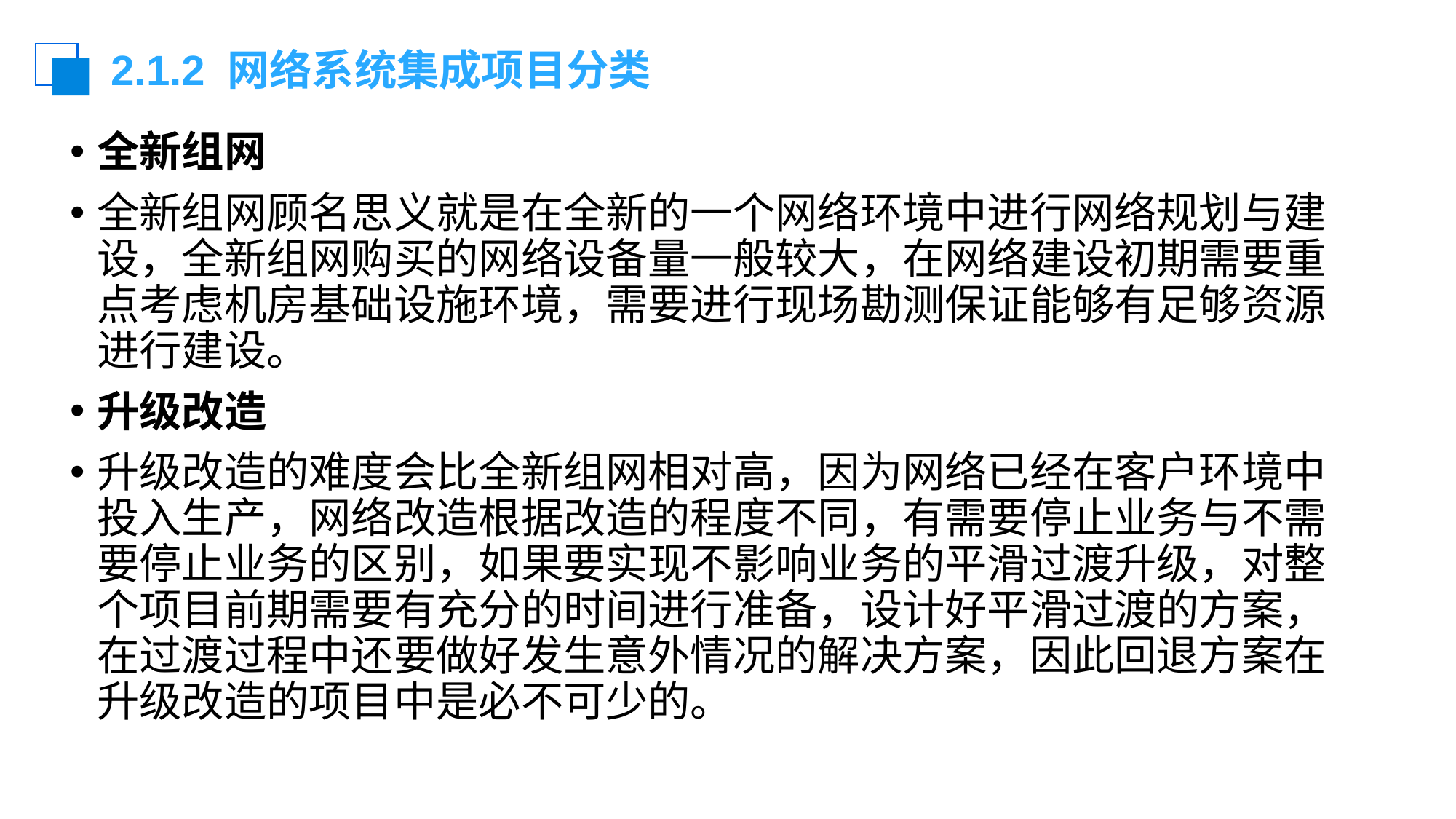

# 2.1.2 网络系统集成项目分类
全新组网
全新组网顾名思义就是在全新的一个网络环境中进行网络规划与建设，全新组网购买的网络设备量一般较大，在网络建设初期需要重点考虑机房基础设施环境，需要进行现场勘测保证能够有足够资源进行建设。
升级改造
升级改造的难度会比全新组网相对高，因为网络已经在客户环境中投入生产，网络改造根据改造的程度不同，有需要停止业务与不需要停止业务的区别，如果要实现不影响业务的平滑过渡升级，对整个项目前期需要有充分的时间进行准备，设计好平滑过渡的方案，在过渡过程中还要做好发生意外情况的解决方案，因此回退方案在升级改造的项目中是必不可少的。